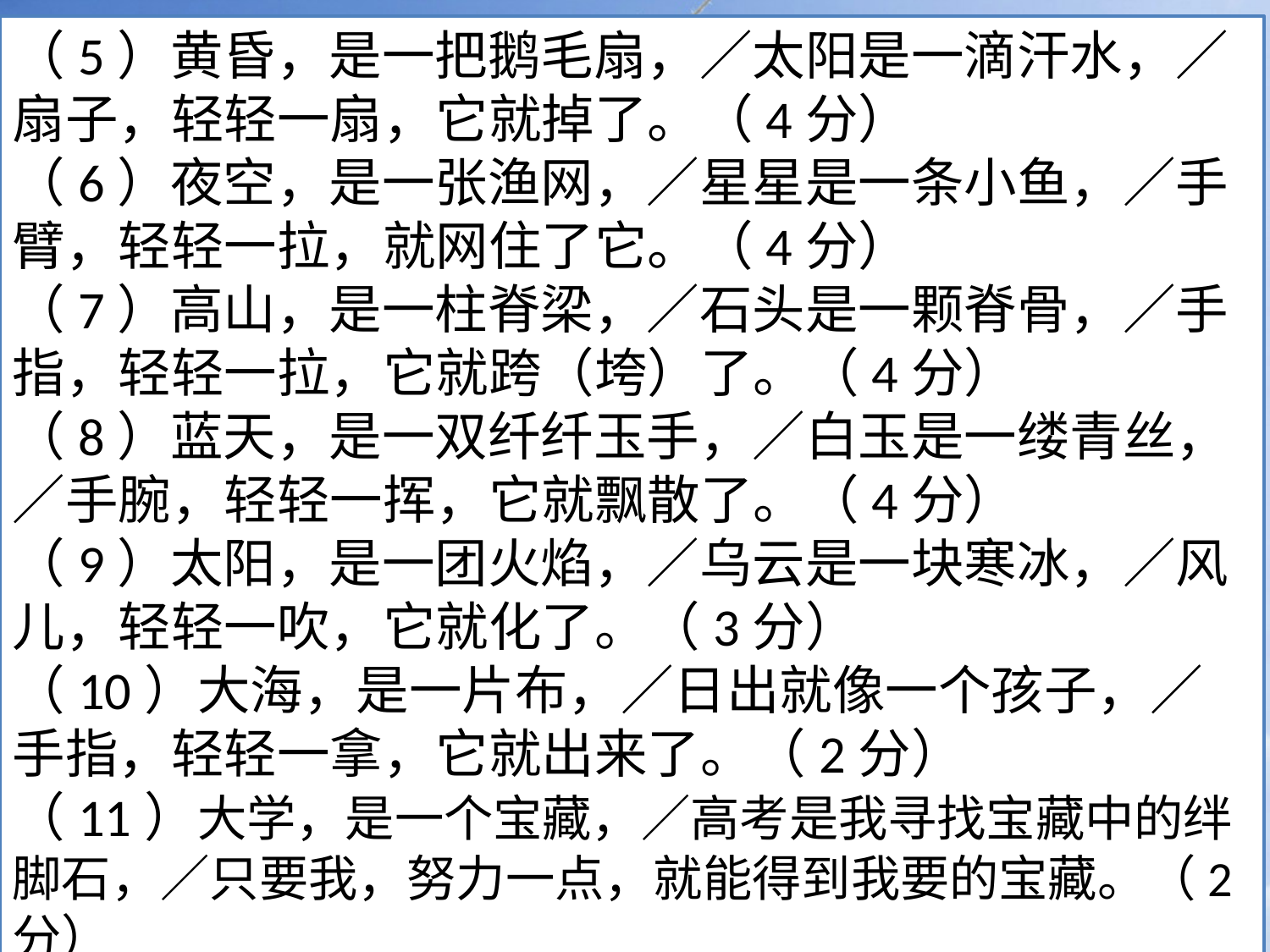

（5）黄昏，是一把鹅毛扇，∕太阳是一滴汗水，∕扇子，轻轻一扇，它就掉了。（4分）
（6）夜空，是一张渔网，∕星星是一条小鱼，∕手臂，轻轻一拉，就网住了它。（4分）
（7）高山，是一柱脊梁，∕石头是一颗脊骨，∕手指，轻轻一拉，它就跨（垮）了。（4分）
（8）蓝天，是一双纤纤玉手，∕白玉是一缕青丝，∕手腕，轻轻一挥，它就飘散了。（4分）
（9）太阳，是一团火焰，∕乌云是一块寒冰，∕风儿，轻轻一吹，它就化了。（3分）
（10）大海，是一片布，∕日出就像一个孩子，∕手指，轻轻一拿，它就出来了。（2分）
（11）大学，是一个宝藏，∕高考是我寻找宝藏中的绊脚石，∕只要我，努力一点，就能得到我要的宝藏。（2分）